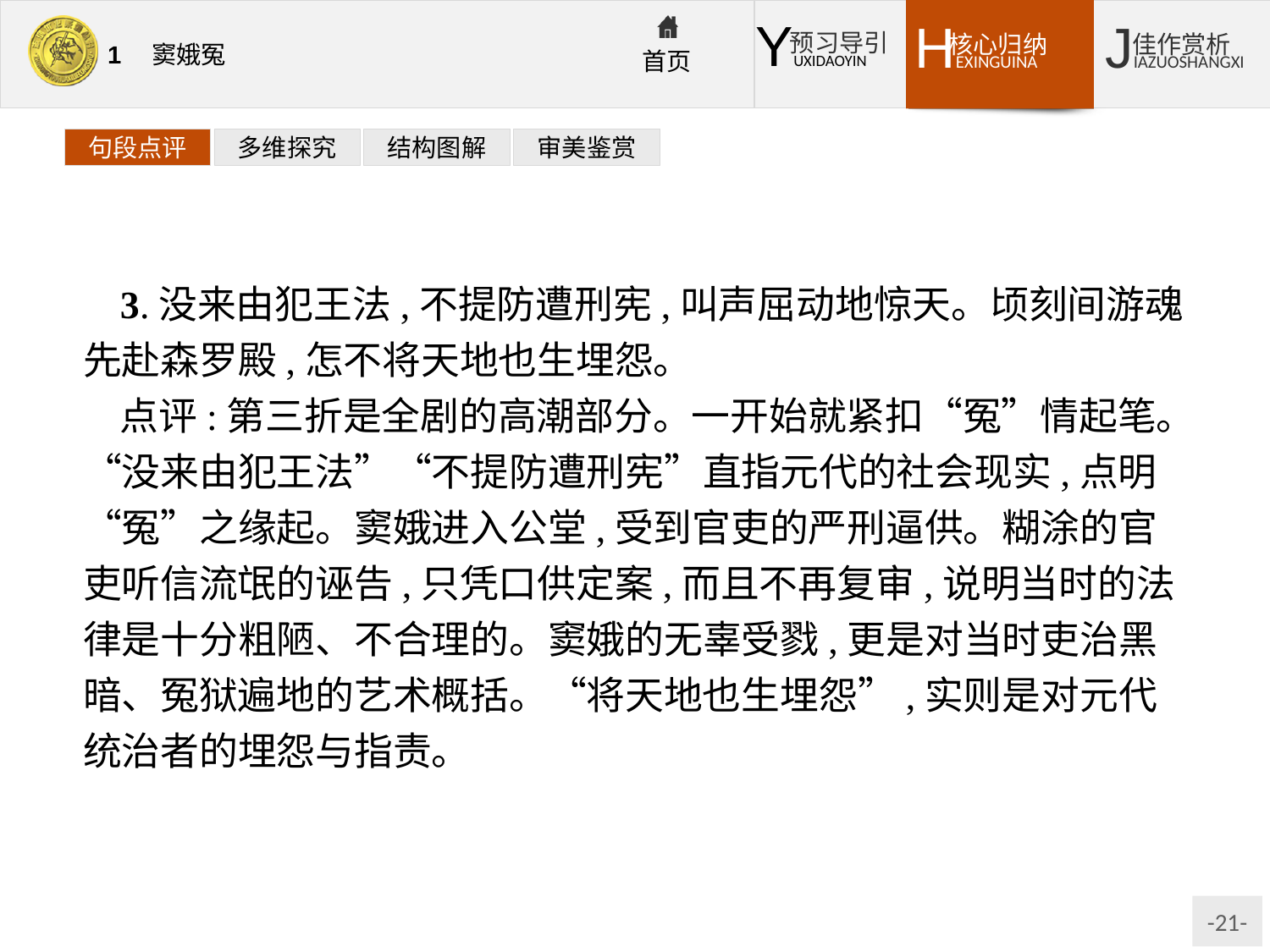

句段点评
多维探究
结构图解
审美鉴赏
3.没来由犯王法,不提防遭刑宪,叫声屈动地惊天。顷刻间游魂先赴森罗殿,怎不将天地也生埋怨。
点评:第三折是全剧的高潮部分。一开始就紧扣“冤”情起笔。“没来由犯王法”“不提防遭刑宪”直指元代的社会现实,点明“冤”之缘起。窦娥进入公堂,受到官吏的严刑逼供。糊涂的官吏听信流氓的诬告,只凭口供定案,而且不再复审,说明当时的法律是十分粗陋、不合理的。窦娥的无辜受戮,更是对当时吏治黑暗、冤狱遍地的艺术概括。“将天地也生埋怨”,实则是对元代统治者的埋怨与指责。